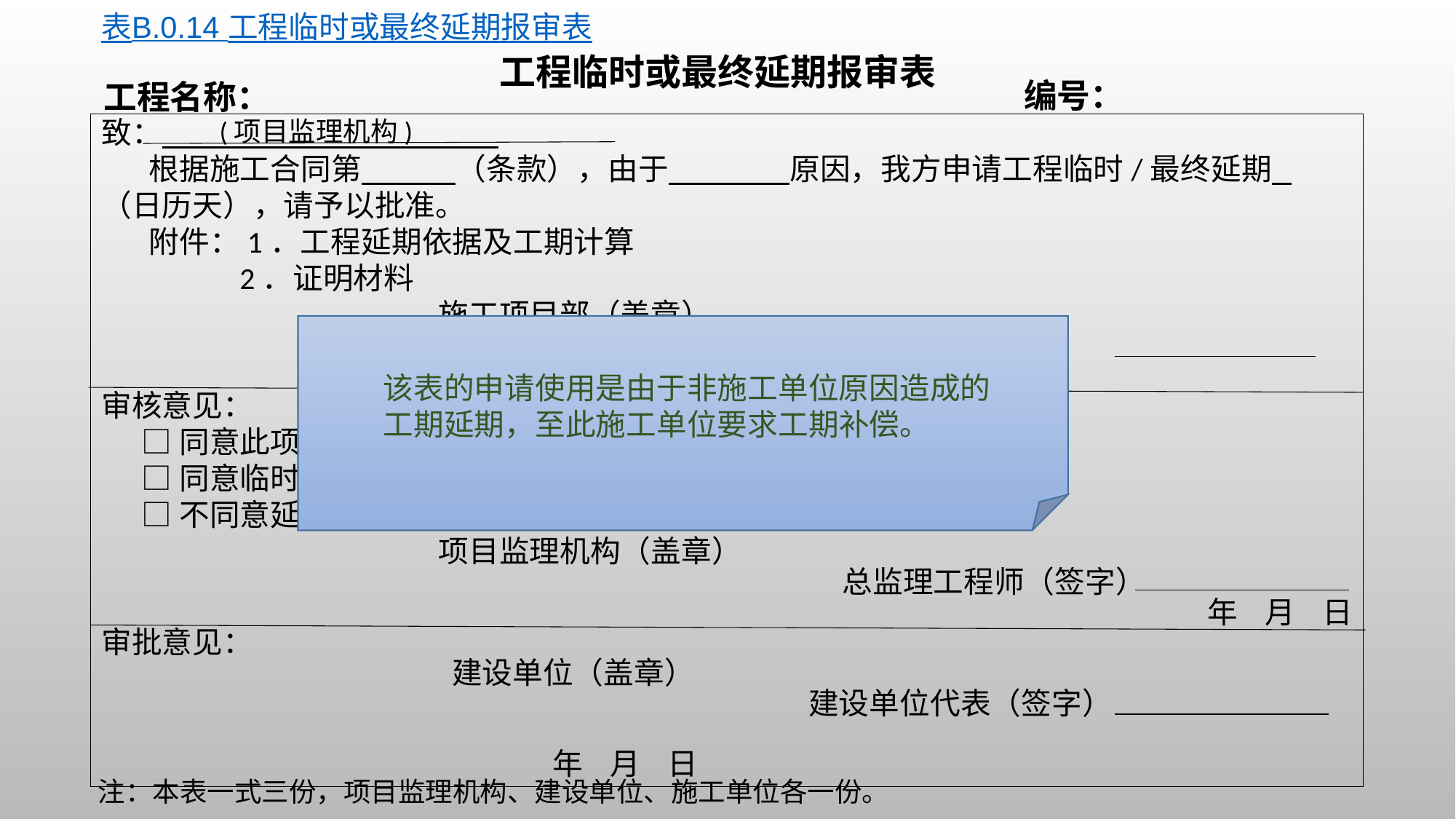

表B.0.14 工程临时或最终延期报审表
工程临时或最终延期报审表
编号：
工程名称：
(项目监理机构)
致：
      根据施工合同第              （条款），由于                  原因，我方申请工程临时/最终延期    （日历天），请予以批准。
      附件：1．工程延期依据及工期计算
                    2．证明材料
                                                 施工项目部（盖章）
                                                   项目经理（签字）
                                                                  年    月    日
审核意见：
      □同意此项索赔
      □同意临时或最终延长工期     （日历天）。
      □不同意延长工期，请按约定竣工日期组织施工。
                                                 项目监理机构（盖章）
                                                                                                             总监理工程师（签字）
年    月    日
审批意见：
                                                   建设单位（盖章）
                                                                                                        建设单位代表（签字）
                                                                  年    月    日
          该表的申请使用是由于非施工单位原因造成的
          工期延期，至此施工单位要求工期补偿。
注：本表一式三份，项目监理机构、建设单位、施工单位各一份。